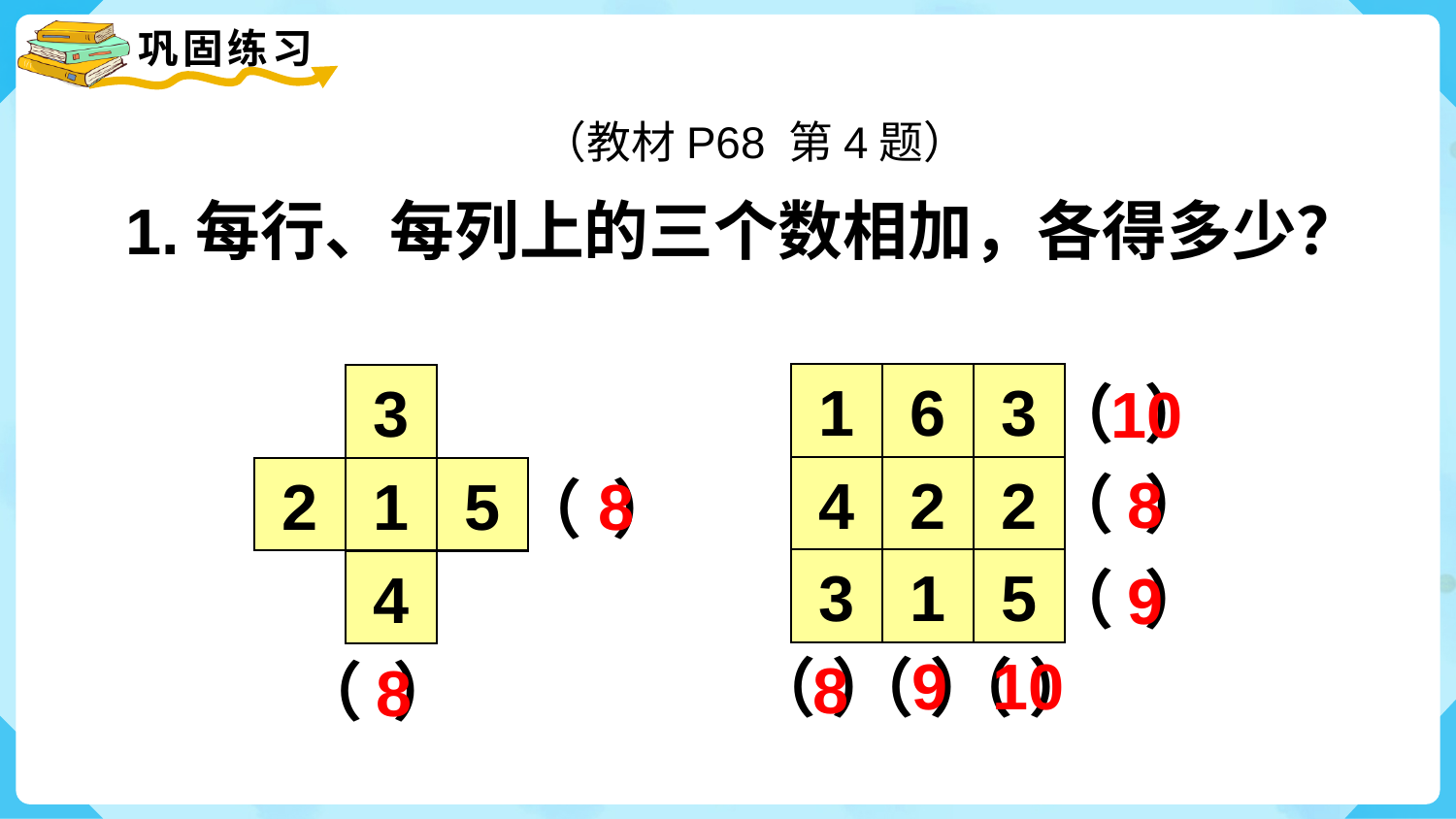

（教材P68 第4题）
1.每行、每列上的三个数相加，各得多少？
1
6
3
3
10
（  ）
8
（  ）
4
2
2
5
2
1
8
（  ）
3
1
5
4
（  ）
9
9
10
（ ）
（ ）
（ ）
8
（  ）
8